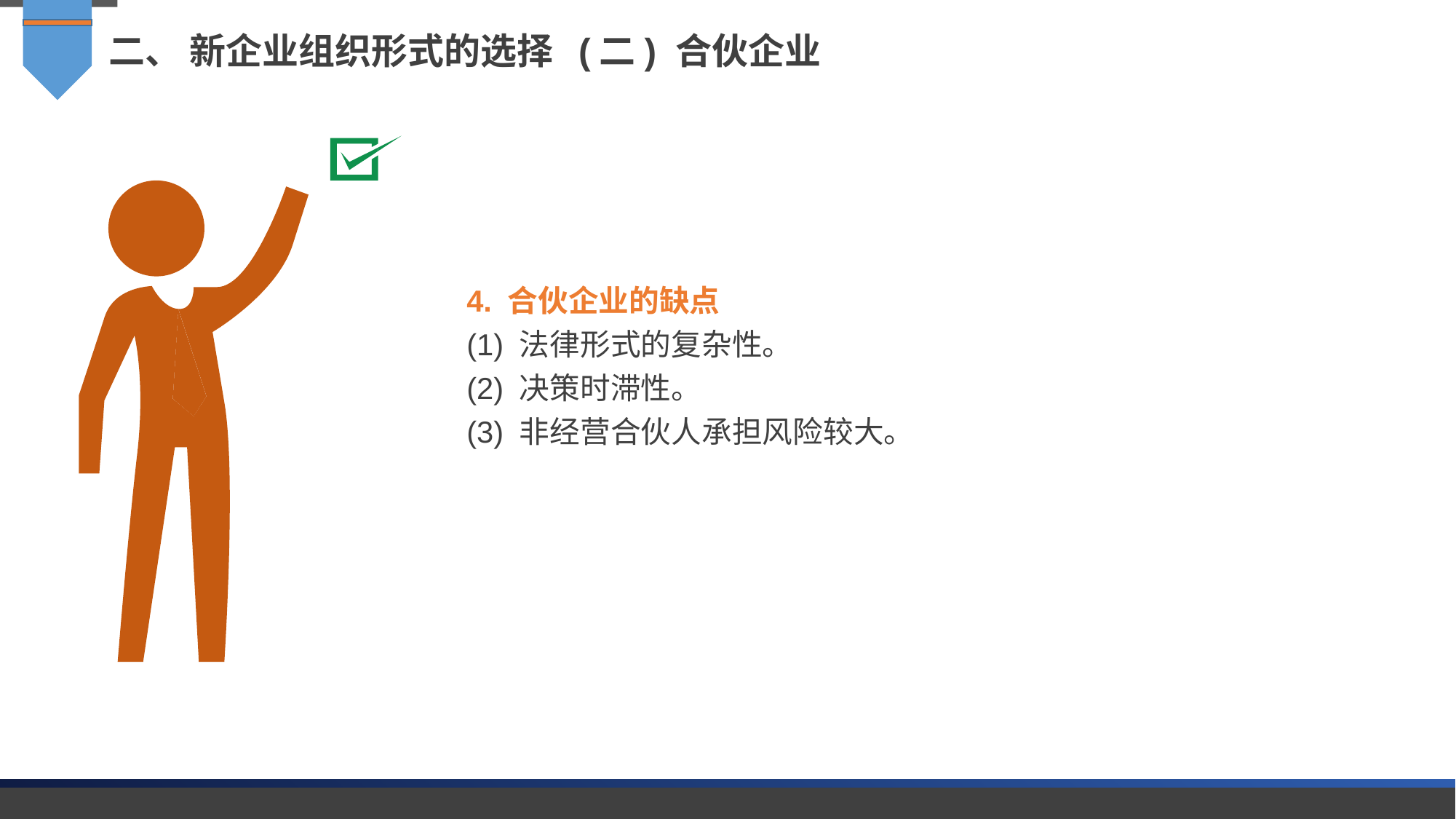

二、 新企业组织形式的选择  (二) 合伙企业

4. 合伙企业的缺点
(1) 法律形式的复杂性。
(2) 决策时滞性。
(3) 非经营合伙人承担风险较大。